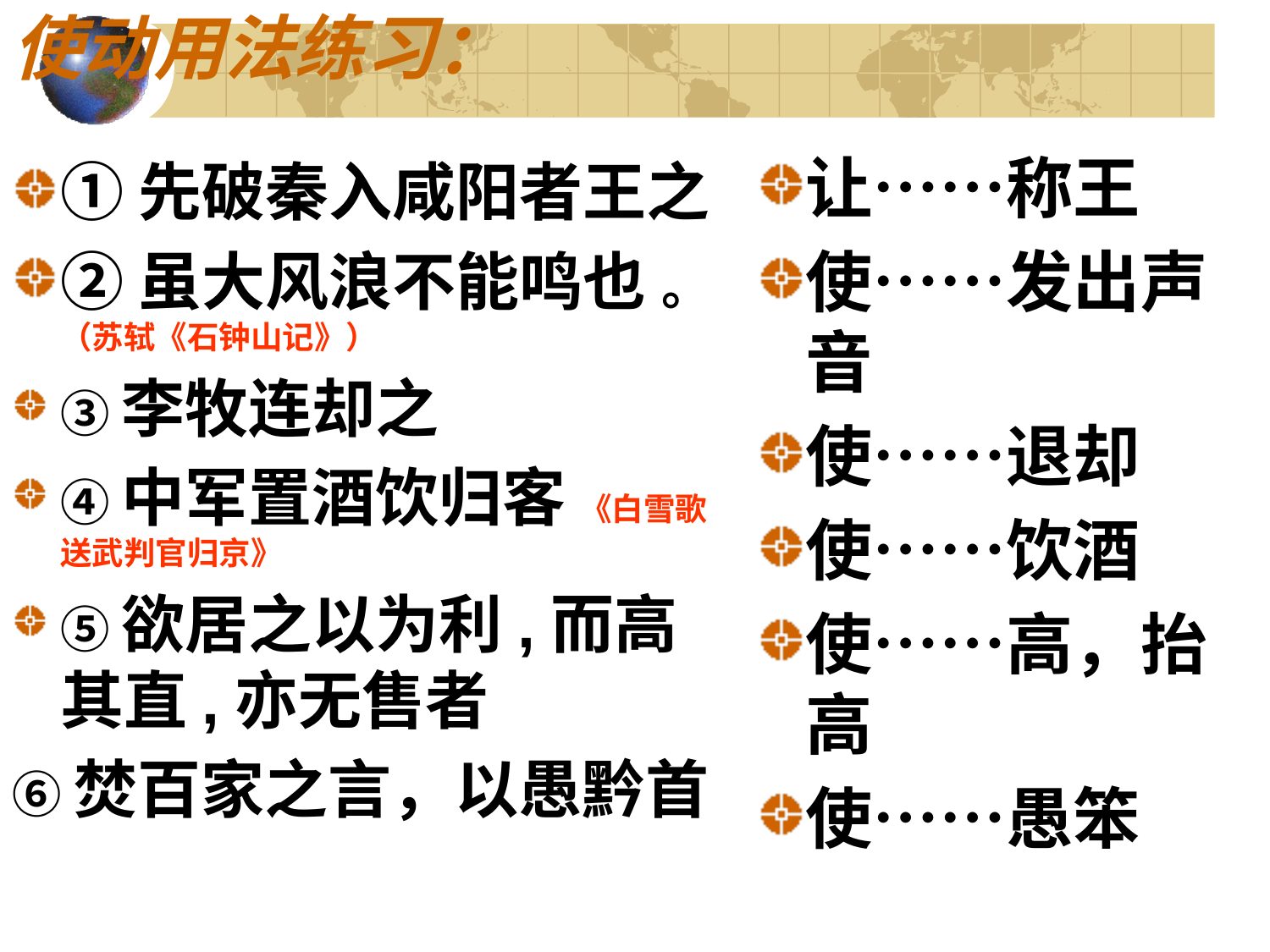

# 使动用法练习：
让……称王
使……发出声音
使……退却
使……饮酒
使……高，抬高
使……愚笨

①先破秦入咸阳者王之
②虽大风浪不能鸣也 。（苏轼《石钟山记》）
③李牧连却之
④中军置酒饮归客 《白雪歌送武判官归京》
⑤欲居之以为利,而高其直,亦无售者
⑥焚百家之言，以愚黔首